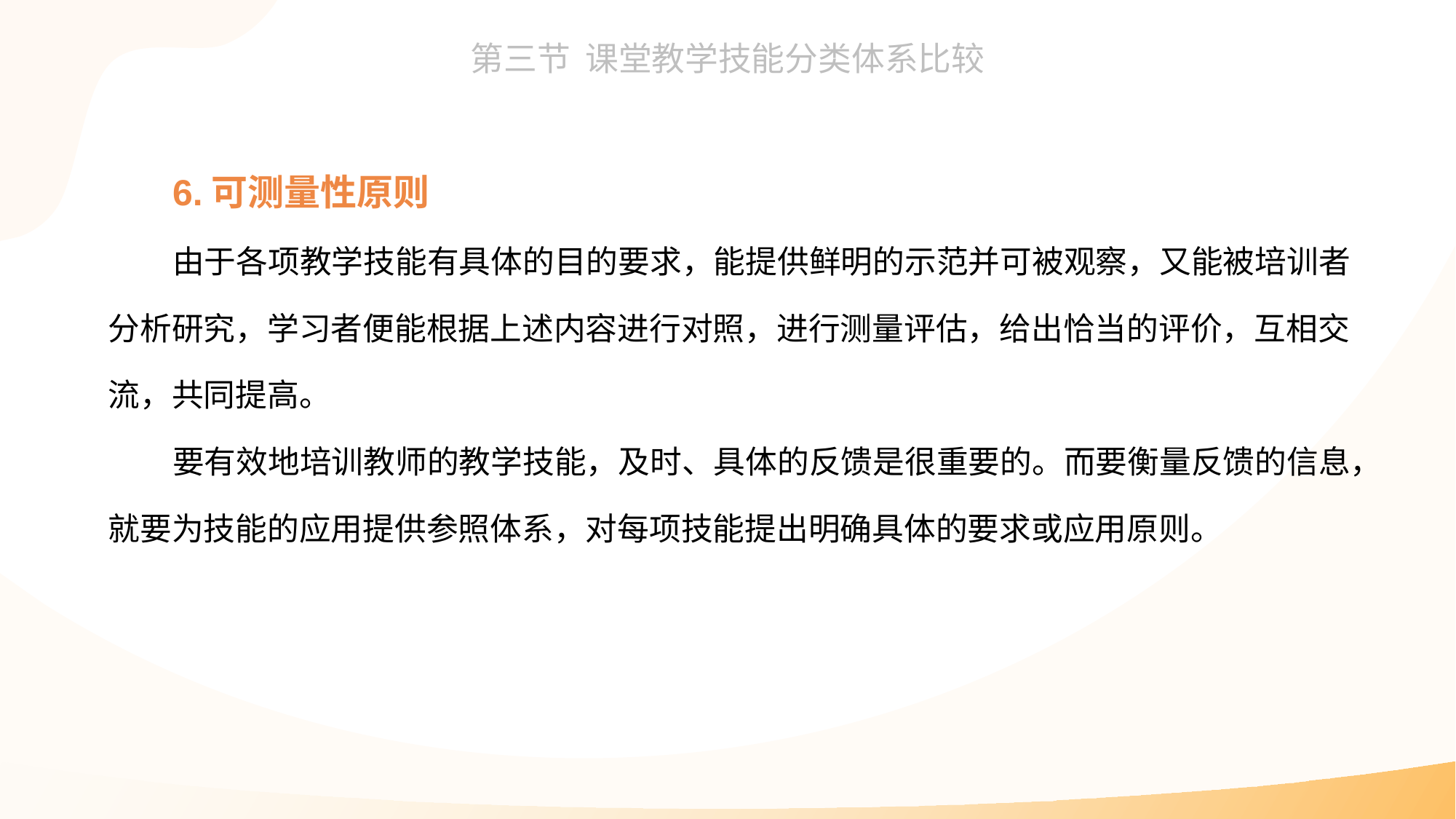

6.可测量性原则
由于各项教学技能有具体的目的要求，能提供鲜明的示范并可被观察，又能被培训者分析研究，学习者便能根据上述内容进行对照，进行测量评估，给出恰当的评价，互相交流，共同提高。
要有效地培训教师的教学技能，及时、具体的反馈是很重要的。而要衡量反馈的信息，就要为技能的应用提供参照体系，对每项技能提出明确具体的要求或应用原则。